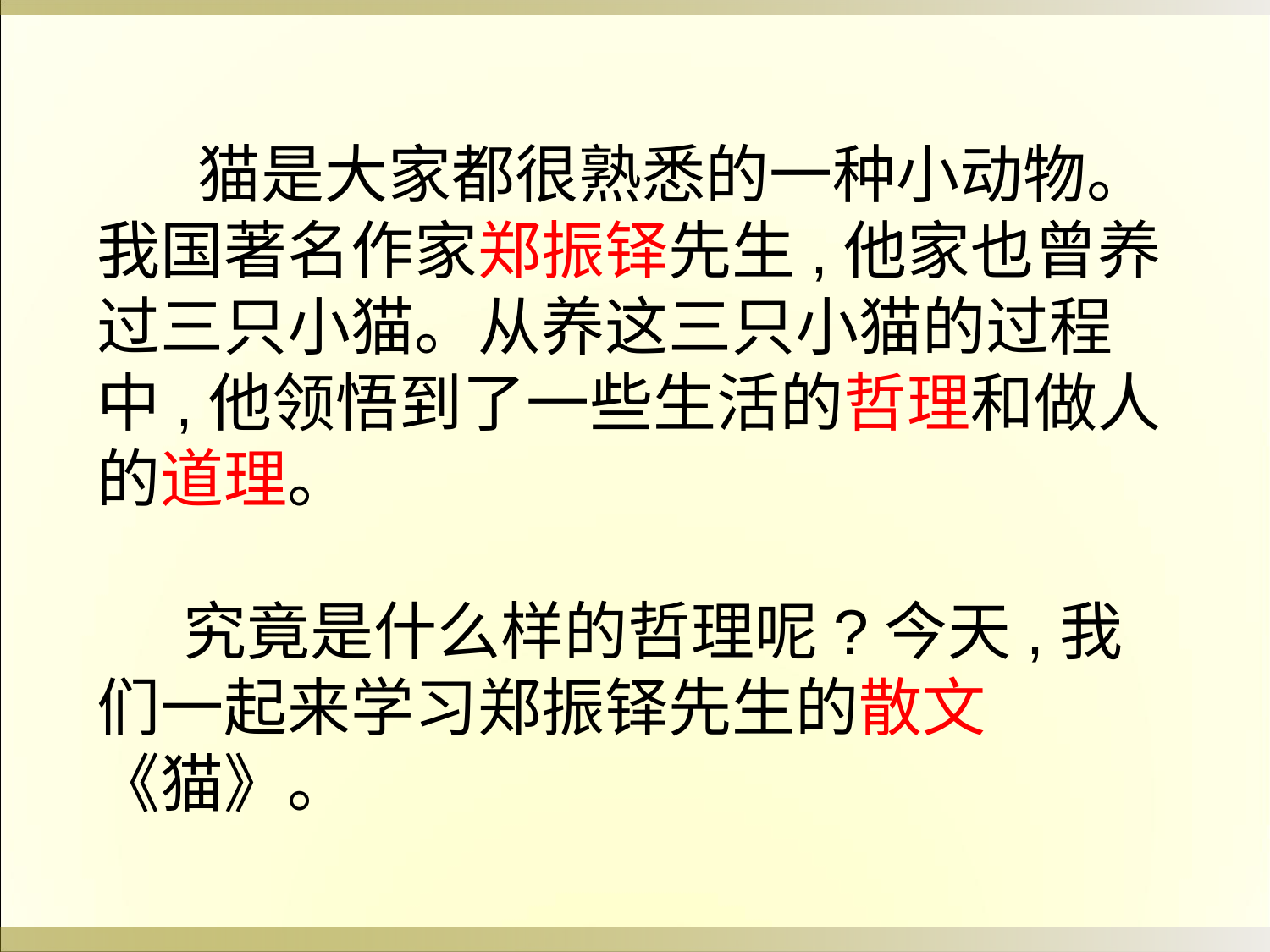

猫是大家都很熟悉的一种小动物。我国著名作家郑振铎先生,他家也曾养过三只小猫。从养这三只小猫的过程中,他领悟到了一些生活的哲理和做人的道理。

     究竟是什么样的哲理呢?今天,我们一起来学习郑振铎先生的散文《猫》。